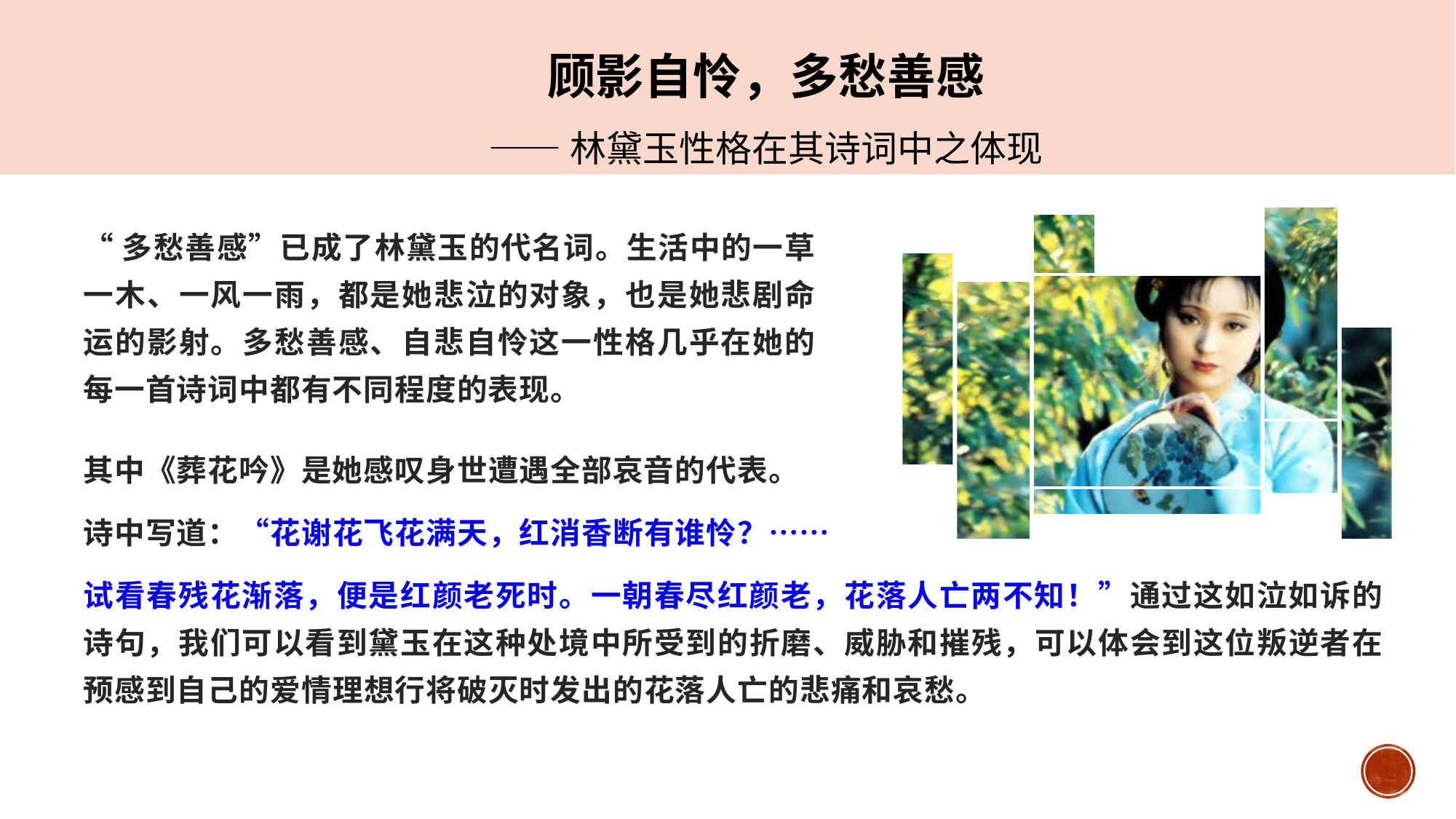

顾影自怜，多愁善感
——林黛玉性格在其诗词中之体现

“多愁善感”已成了林黛玉的代名词。生活中的一草一木、一风一雨，都是她悲泣的对象，也是她悲剧命运的影射。多愁善感、自悲自怜这一性格几乎在她的每一首诗词中都有不同程度的表现。
其中《葬花吟》是她感叹身世遭遇全部哀音的代表。
诗中写道：“花谢花飞花满天，红消香断有谁怜？……
试看春残花渐落，便是红颜老死时。一朝春尽红颜老，花落人亡两不知！”通过这如泣如诉的诗句，我们可以看到黛玉在这种处境中所受到的折磨、威胁和摧残，可以体会到这位叛逆者在预感到自己的爱情理想行将破灭时发出的花落人亡的悲痛和哀愁。